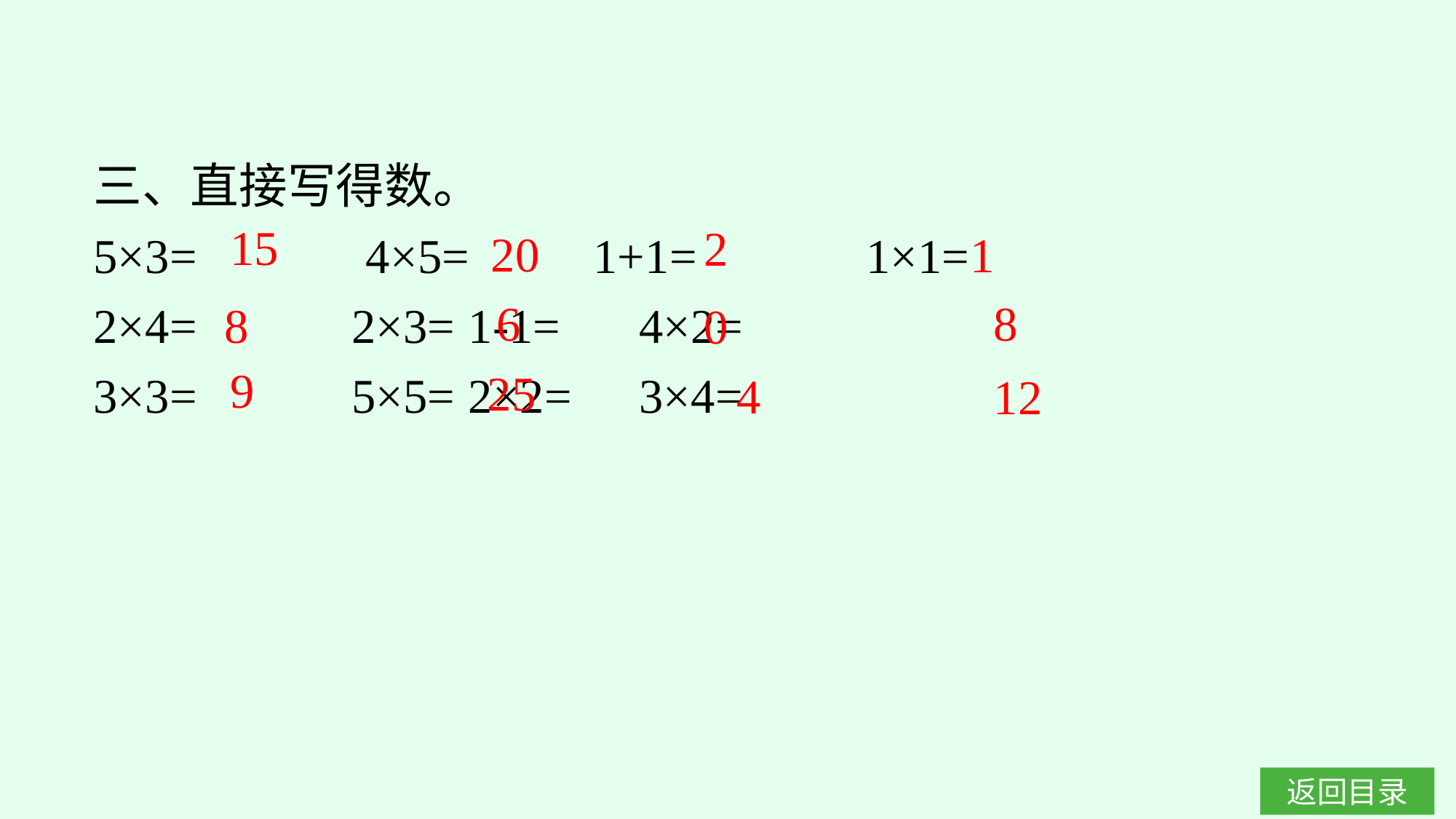

三、直接写得数。
5×3=　　　4×5=	1+1=　　　1×1=
2×4=		2×3=	1-1=		4×2=
3×3=		5×5=	2×2=		3×4=
15
2
20
1
8
6
8
0
9
25
4
12